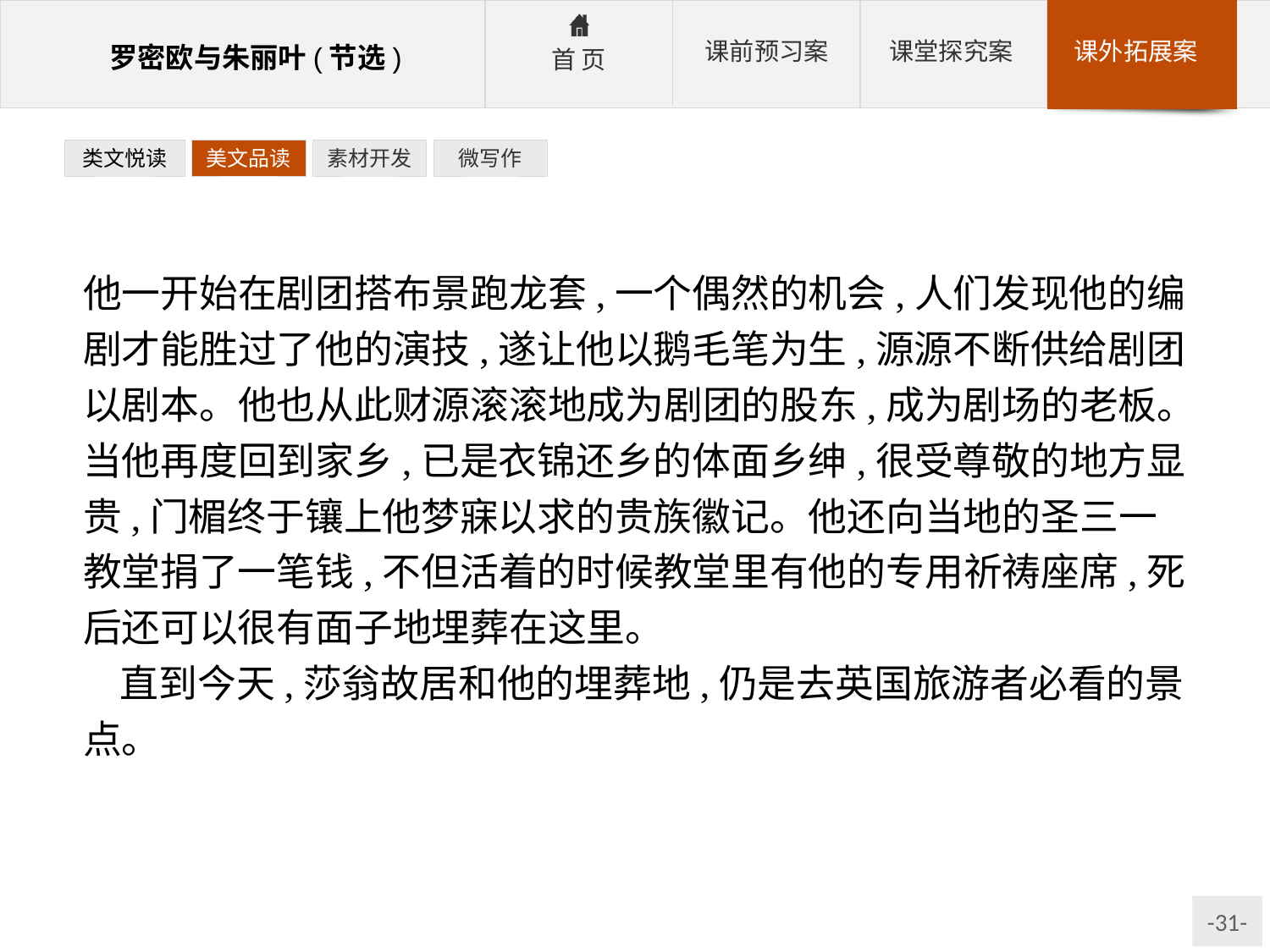

类文悦读
美文品读
素材开发
微写作
他一开始在剧团搭布景跑龙套,一个偶然的机会,人们发现他的编剧才能胜过了他的演技,遂让他以鹅毛笔为生,源源不断供给剧团以剧本。他也从此财源滚滚地成为剧团的股东,成为剧场的老板。当他再度回到家乡,已是衣锦还乡的体面乡绅,很受尊敬的地方显贵,门楣终于镶上他梦寐以求的贵族徽记。他还向当地的圣三一教堂捐了一笔钱,不但活着的时候教堂里有他的专用祈祷座席,死后还可以很有面子地埋葬在这里。
直到今天,莎翁故居和他的埋葬地,仍是去英国旅游者必看的景点。